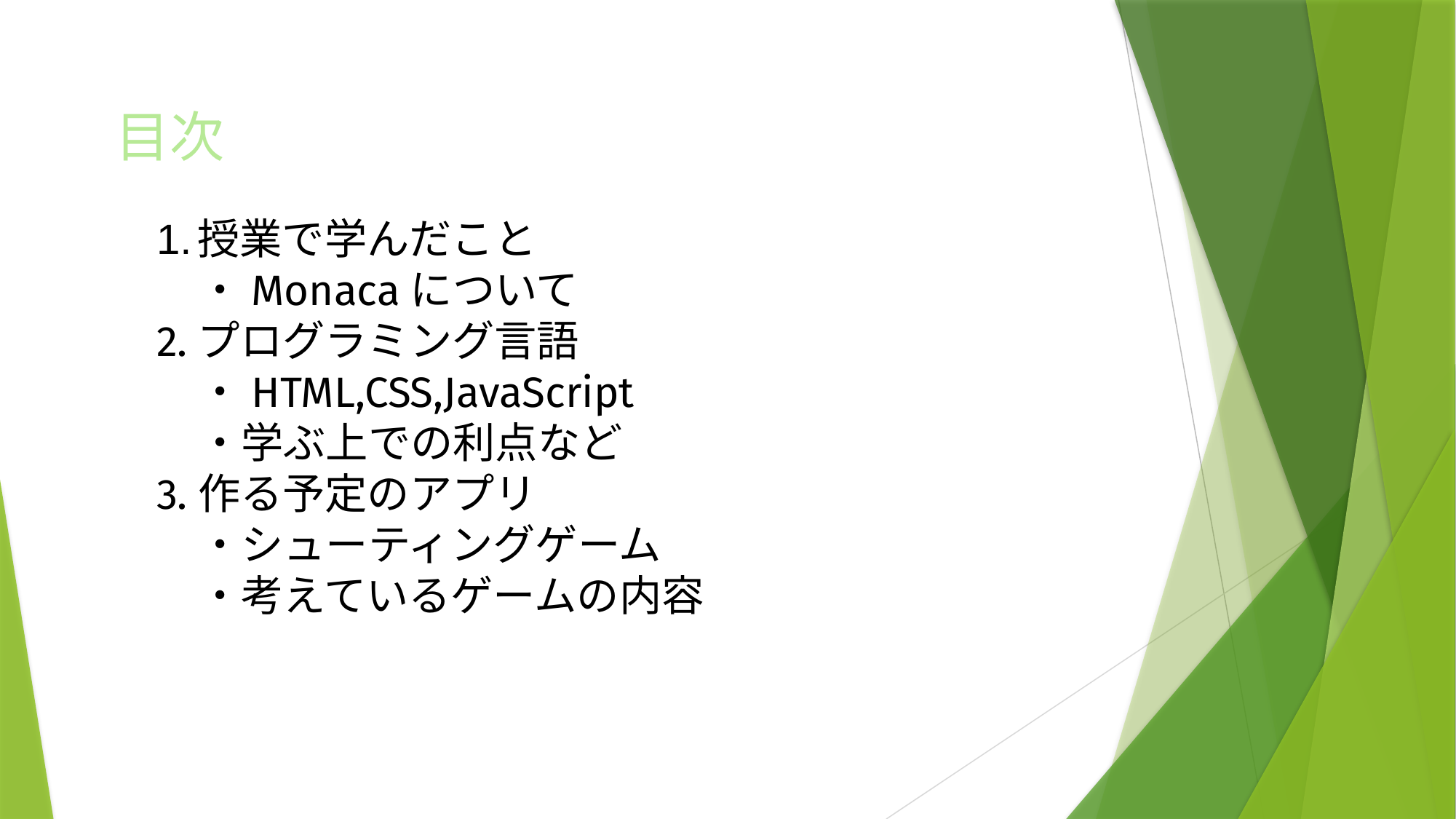

目次
授業で学んだこと
　・Monacaについて
2.プログラミング言語
　・HTML,CSS,JavaScript
　・学ぶ上での利点など
3.作る予定のアプリ
　・シューティングゲーム
　・考えているゲームの内容